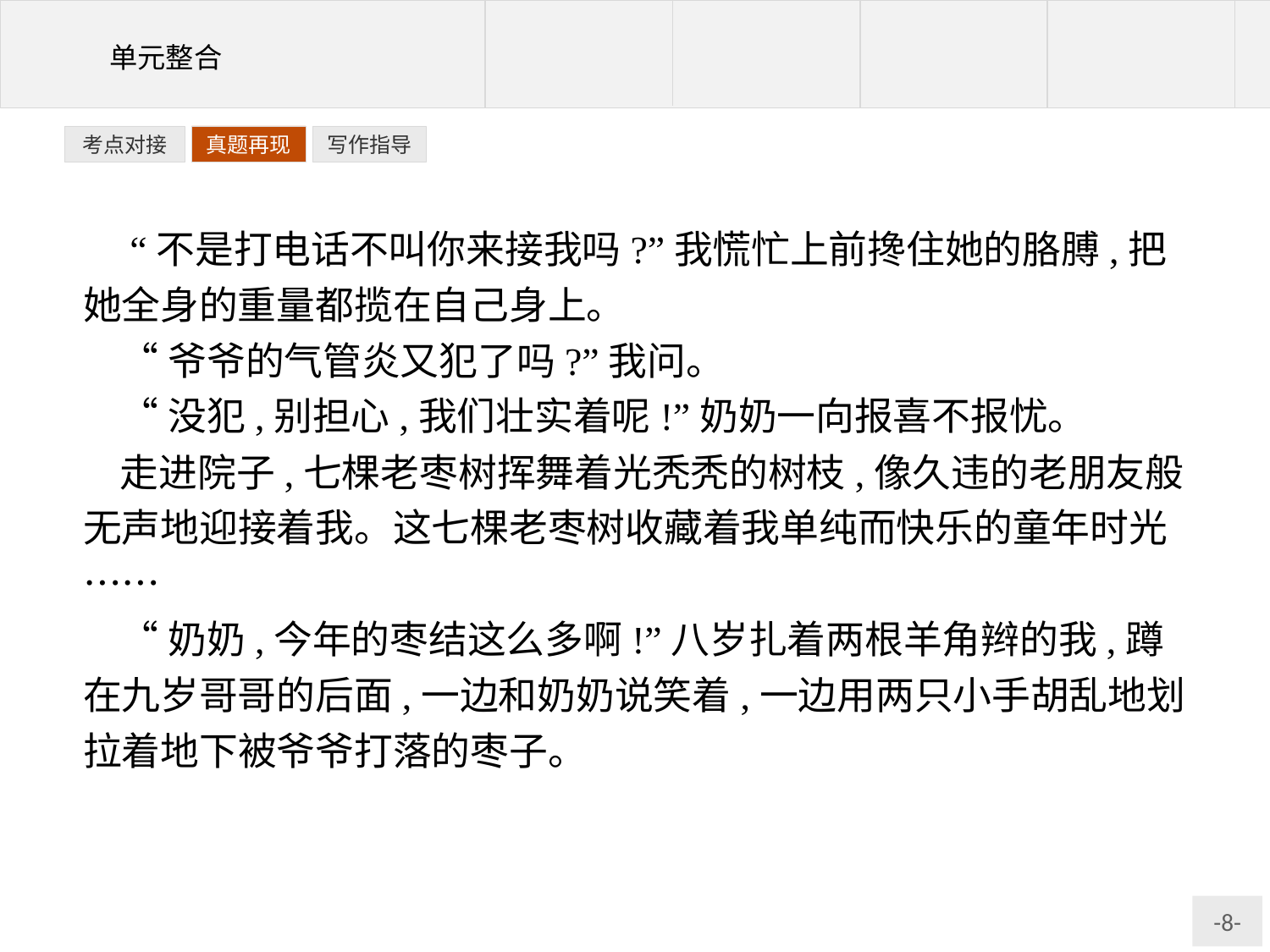

写作指导
考点对接
真题再现
 “不是打电话不叫你来接我吗?”我慌忙上前搀住她的胳膊,把她全身的重量都揽在自己身上。
“爷爷的气管炎又犯了吗?”我问。
“没犯,别担心,我们壮实着呢!”奶奶一向报喜不报忧。
走进院子,七棵老枣树挥舞着光秃秃的树枝,像久违的老朋友般无声地迎接着我。这七棵老枣树收藏着我单纯而快乐的童年时光……
“奶奶,今年的枣结这么多啊!”八岁扎着两根羊角辫的我,蹲在九岁哥哥的后面,一边和奶奶说笑着,一边用两只小手胡乱地划拉着地下被爷爷打落的枣子。